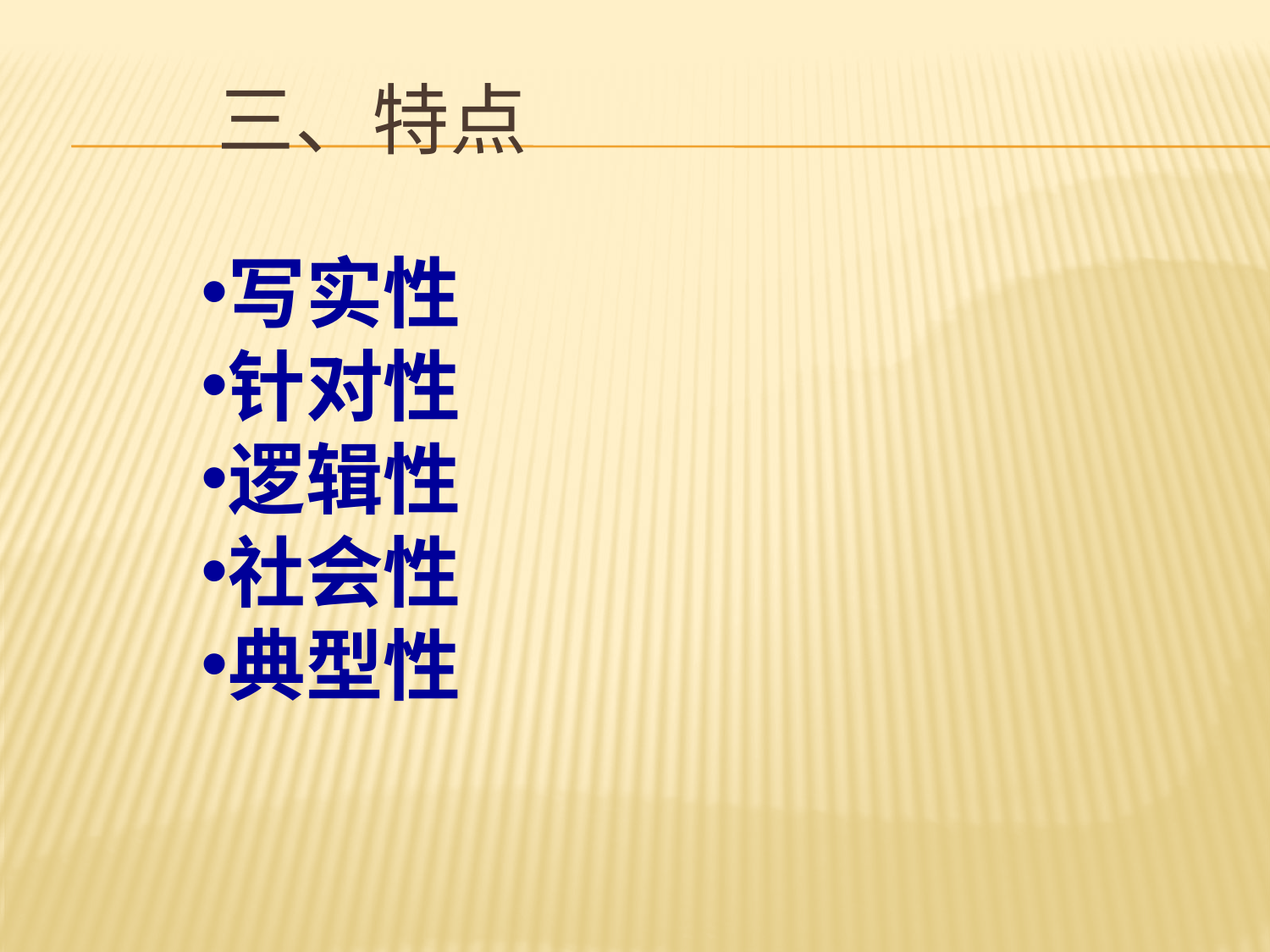

# 三、特点
写实性
针对性
逻辑性
社会性
典型性